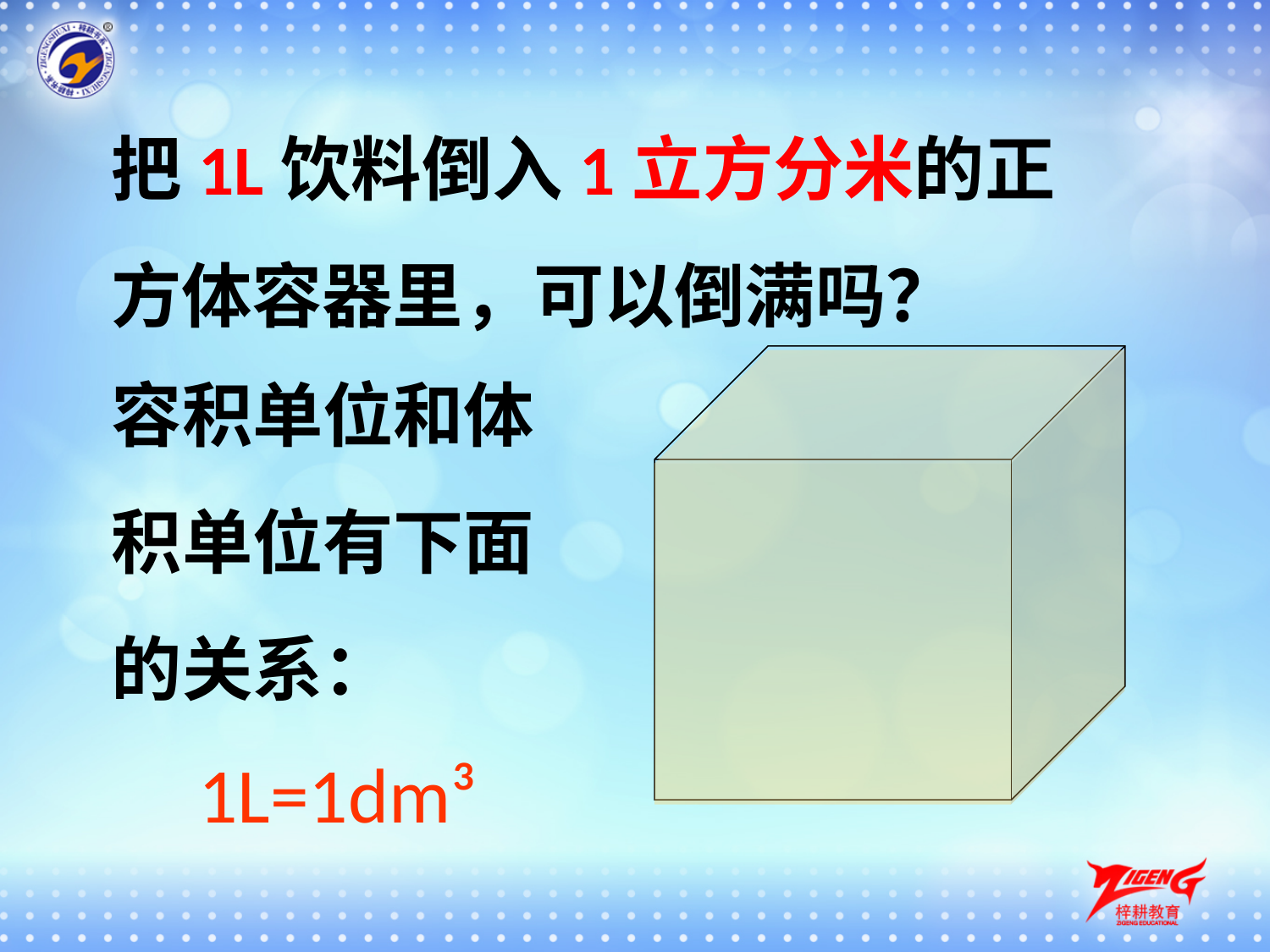

把1L饮料倒入1立方分米的正方体容器里，可以倒满吗？
容积单位和体积单位有下面的关系：

1L=1dm³